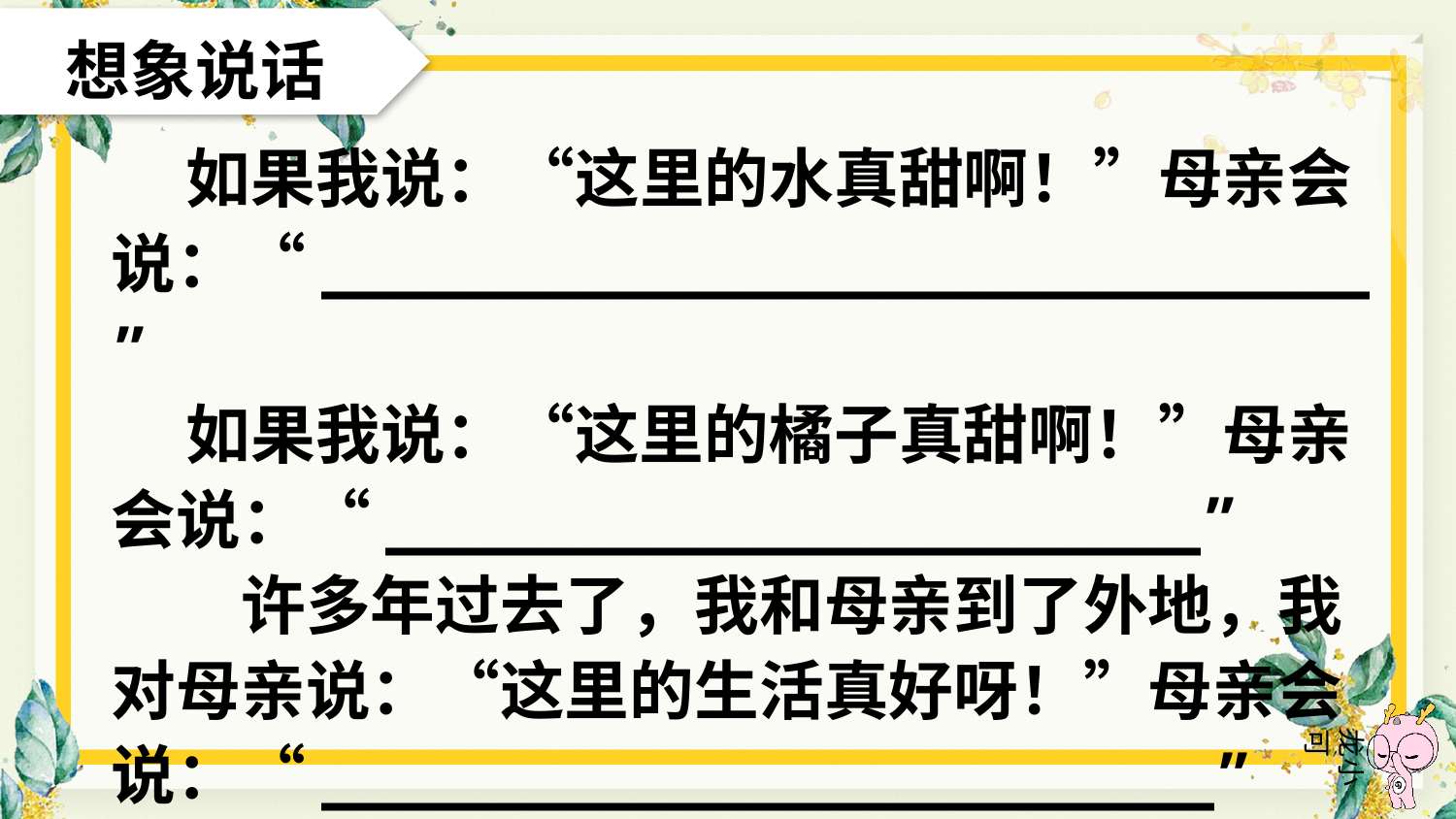

想象说话
    如果我说：“这里的水真甜啊！”母亲会说：“___________________________”
    如果我说：“这里的橘子真甜啊！”母亲会说：“_____________________”
　　许多年过去了，我和母亲到了外地，我对母亲说：“这里的生活真好呀！”母亲会说：“_______________________”